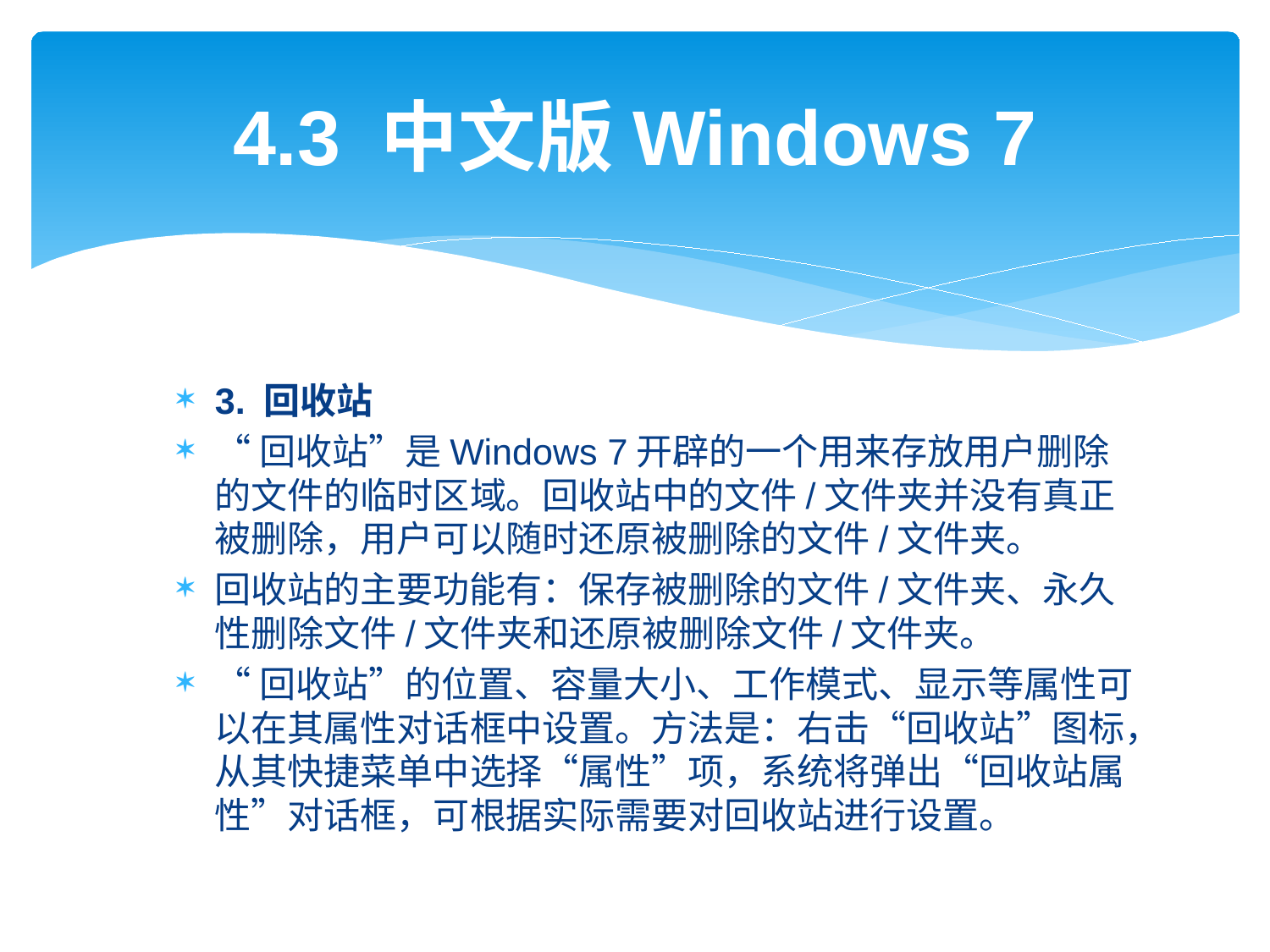

# 4.3 中文版Windows 7
3. 回收站
“回收站”是Windows 7开辟的一个用来存放用户删除的文件的临时区域。回收站中的文件/文件夹并没有真正被删除，用户可以随时还原被删除的文件/文件夹。
回收站的主要功能有：保存被删除的文件/文件夹、永久性删除文件/文件夹和还原被删除文件/文件夹。
“回收站”的位置、容量大小、工作模式、显示等属性可以在其属性对话框中设置。方法是：右击“回收站”图标，从其快捷菜单中选择“属性”项，系统将弹出“回收站属性”对话框，可根据实际需要对回收站进行设置。